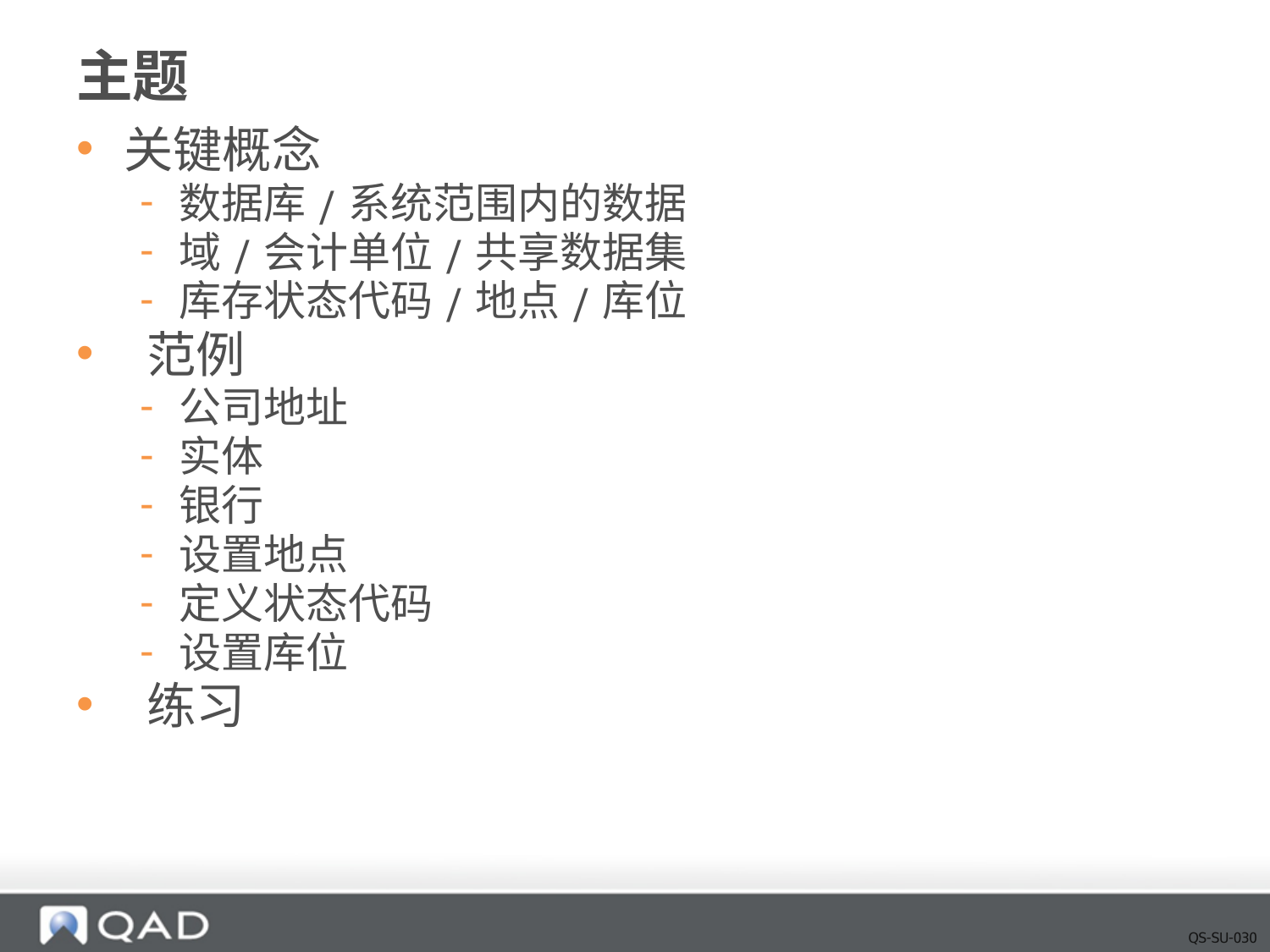

# 主题
关键概念
数据库/系统范围内的数据
域/会计单位/共享数据集
库存状态代码/地点/库位
 范例
公司地址
实体
银行
设置地点
定义状态代码
设置库位
 练习

QS-SU-030